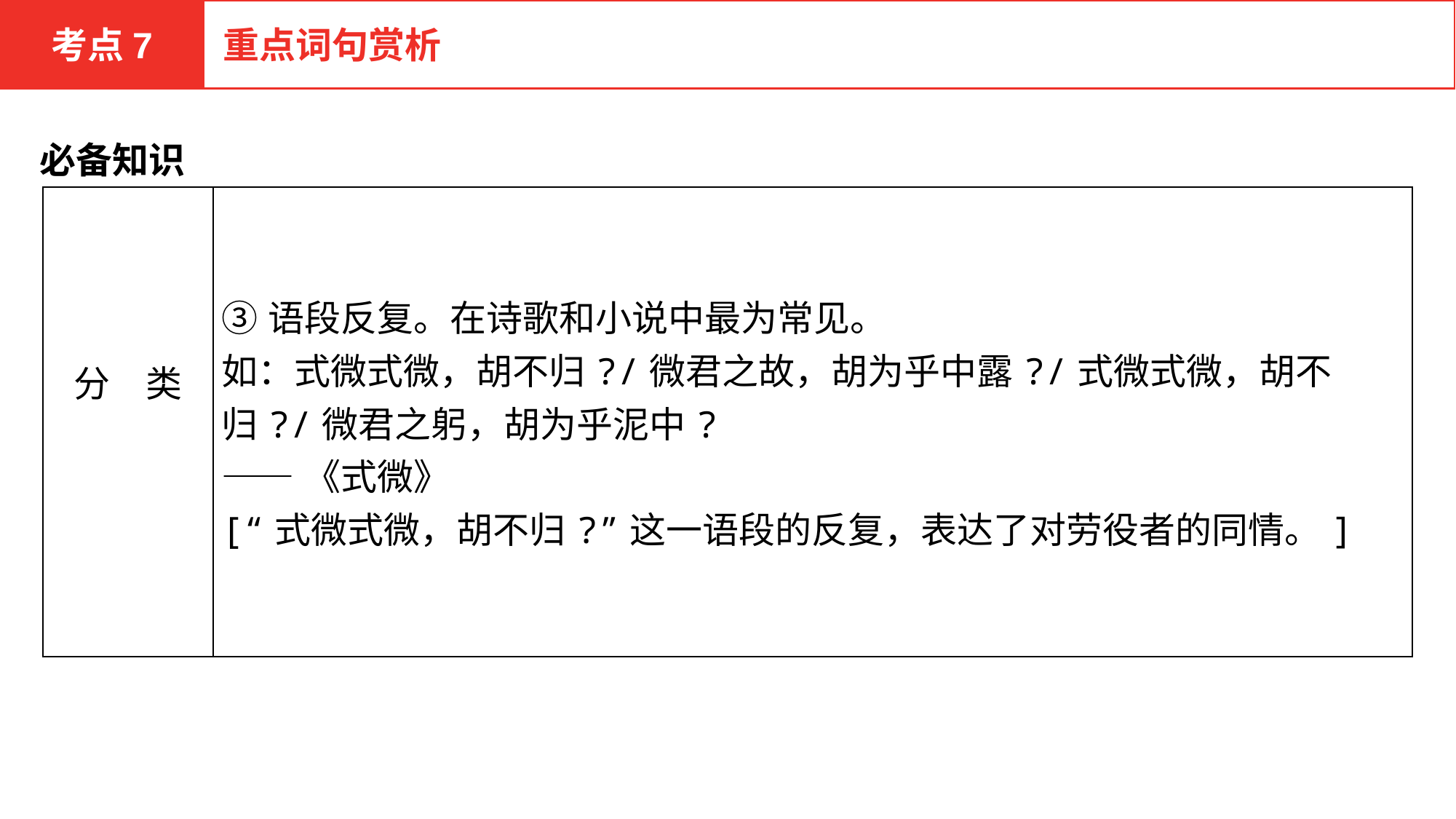

考点7
重点词句赏析
必备知识
| 分　类 | ③语段反复。在诗歌和小说中最为常见。 如：式微式微，胡不归?/微君之故，胡为乎中露?/式微式微，胡不归?/微君之躬，胡为乎泥中? ——《式微》 [“式微式微，胡不归?”这一语段的反复，表达了对劳役者的同情。] |
| --- | --- |